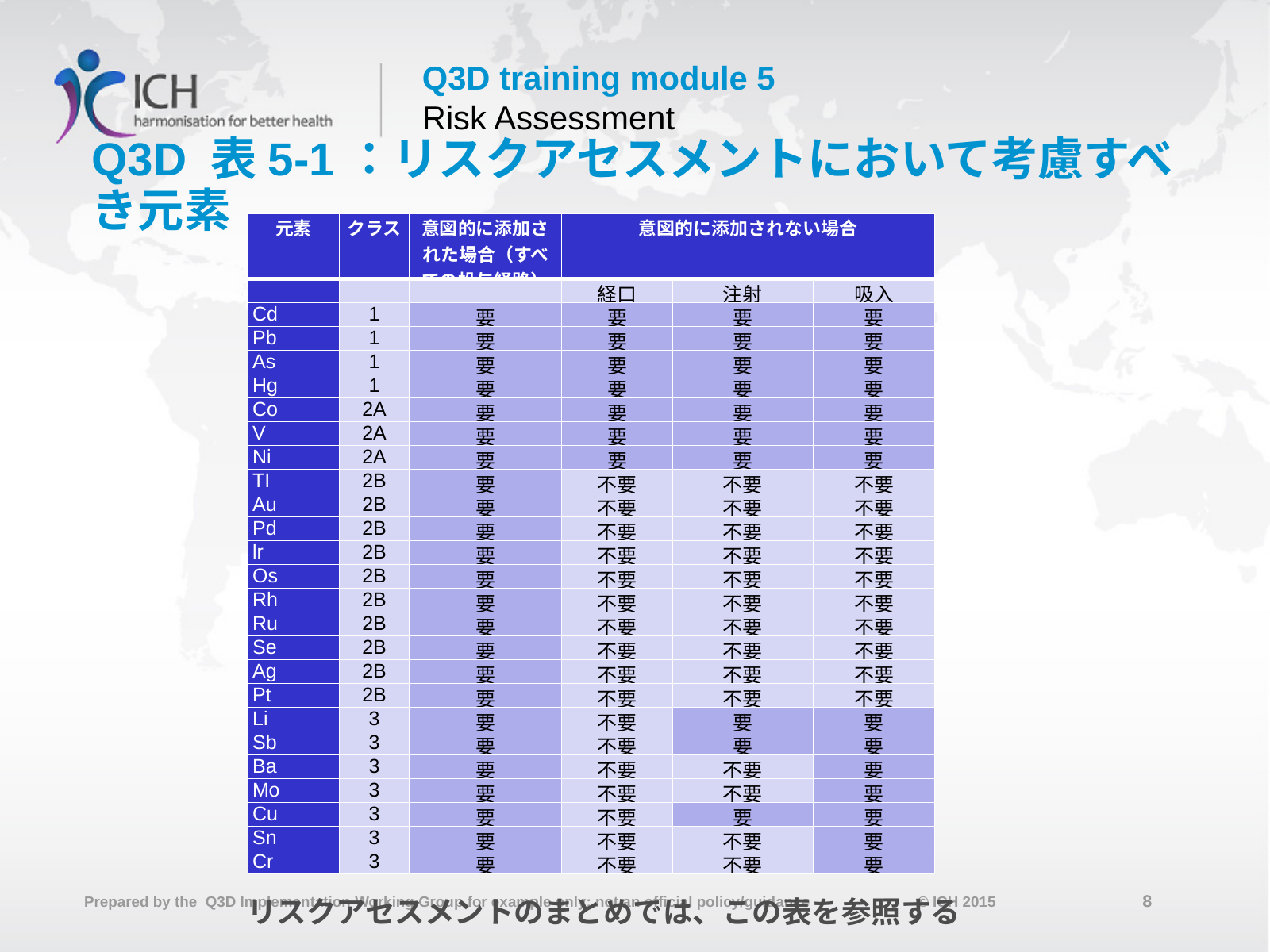

# Q3D 表5-1：リスクアセスメントにおいて考慮すべき元素
| 元素 | クラス | 意図的に添加された場合（すべての投与経路） | 意図的に添加されない場合 |  |  |
| --- | --- | --- | --- | --- | --- |
|  |  |  | 経口 | 注射 | 吸入 |
| Cd | 1 | 要 | 要 | 要 | 要 |
| Pb | 1 | 要 | 要 | 要 | 要 |
| As | 1 | 要 | 要 | 要 | 要 |
| Hg | 1 | 要 | 要 | 要 | 要 |
| Co | 2A | 要 | 要 | 要 | 要 |
| V | 2A | 要 | 要 | 要 | 要 |
| Ni | 2A | 要 | 要 | 要 | 要 |
| TI | 2B | 要 | 不要 | 不要 | 不要 |
| Au | 2B | 要 | 不要 | 不要 | 不要 |
| Pd | 2B | 要 | 不要 | 不要 | 不要 |
| lr | 2B | 要 | 不要 | 不要 | 不要 |
| Os | 2B | 要 | 不要 | 不要 | 不要 |
| Rh | 2B | 要 | 不要 | 不要 | 不要 |
| Ru | 2B | 要 | 不要 | 不要 | 不要 |
| Se | 2B | 要 | 不要 | 不要 | 不要 |
| Ag | 2B | 要 | 不要 | 不要 | 不要 |
| Pt | 2B | 要 | 不要 | 不要 | 不要 |
| Li | 3 | 要 | 不要 | 要 | 要 |
| Sb | 3 | 要 | 不要 | 要 | 要 |
| Ba | 3 | 要 | 不要 | 不要 | 要 |
| Mo | 3 | 要 | 不要 | 不要 | 要 |
| Cu | 3 | 要 | 不要 | 要 | 要 |
| Sn | 3 | 要 | 不要 | 不要 | 要 |
| Cr | 3 | 要 | 不要 | 不要 | 要 |

リスクアセスメントのまとめでは、この表を参照する